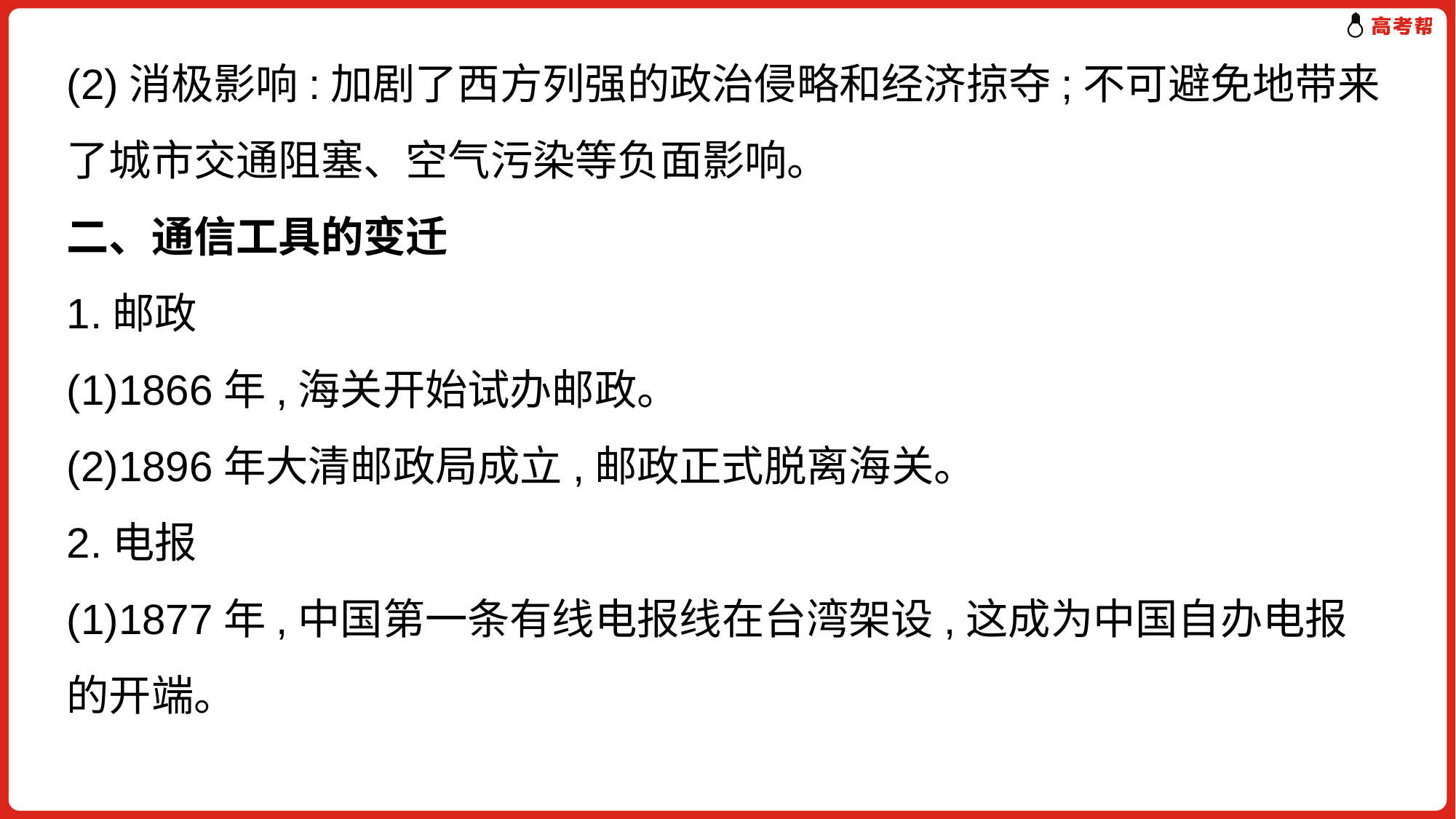

(2)消极影响:加剧了西方列强的政治侵略和经济掠夺;不可避免地带来了城市交通阻塞、空气污染等负面影响。
二、通信工具的变迁
1.邮政
(1)1866年,海关开始试办邮政。
(2)1896年大清邮政局成立,邮政正式脱离海关。
2.电报
(1)1877年,中国第一条有线电报线在台湾架设,这成为中国自办电报的开端。